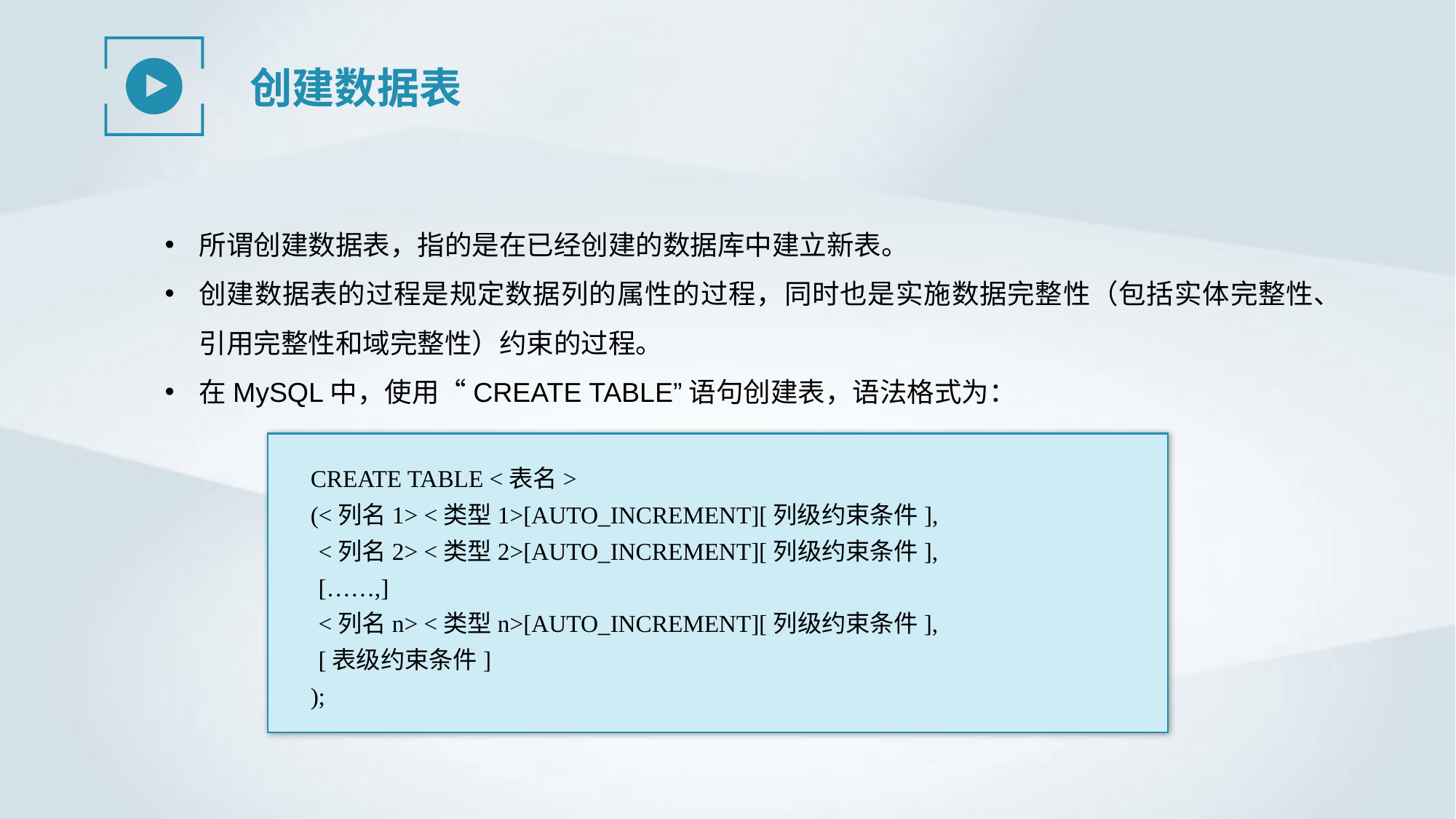

创建数据表
所谓创建数据表，指的是在已经创建的数据库中建立新表。
创建数据表的过程是规定数据列的属性的过程，同时也是实施数据完整性（包括实体完整性、引用完整性和域完整性）约束的过程。
在MySQL中，使用“CREATE TABLE”语句创建表，语法格式为：
CREATE TABLE <表名>
(<列名1> <类型1>[AUTO_INCREMENT][列级约束条件],
<列名2> <类型2>[AUTO_INCREMENT][列级约束条件],
[……,]
<列名n> <类型n>[AUTO_INCREMENT][列级约束条件],
[表级约束条件]
);